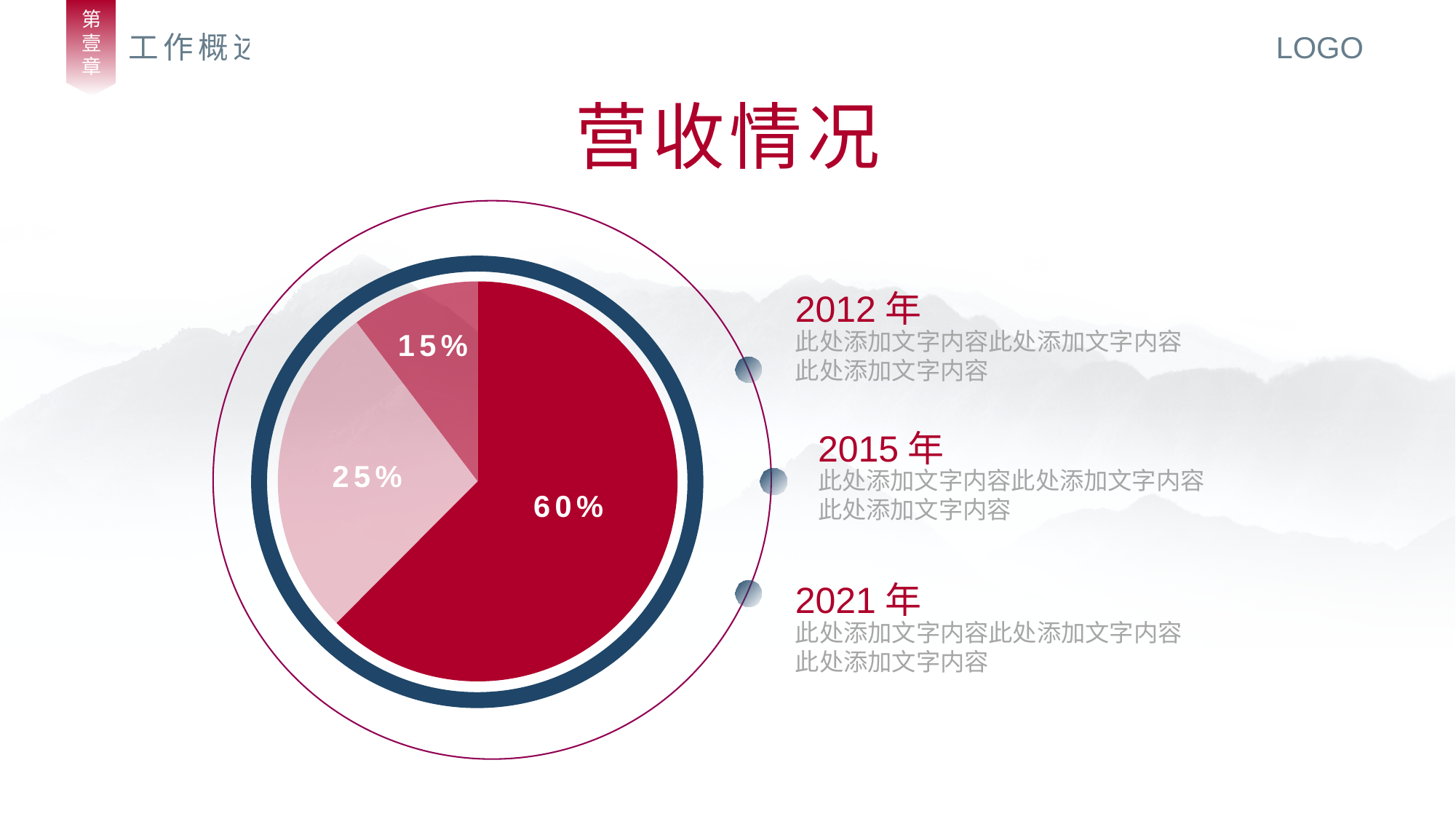

第
壹
章
工作概述
LOGO
营收情况

60%

15%

25%
2012年
此处添加文字内容此处添加文字内容
此处添加文字内容

2015年
此处添加文字内容此处添加文字内容
此处添加文字内容

2021年
此处添加文字内容此处添加文字内容
此处添加文字内容